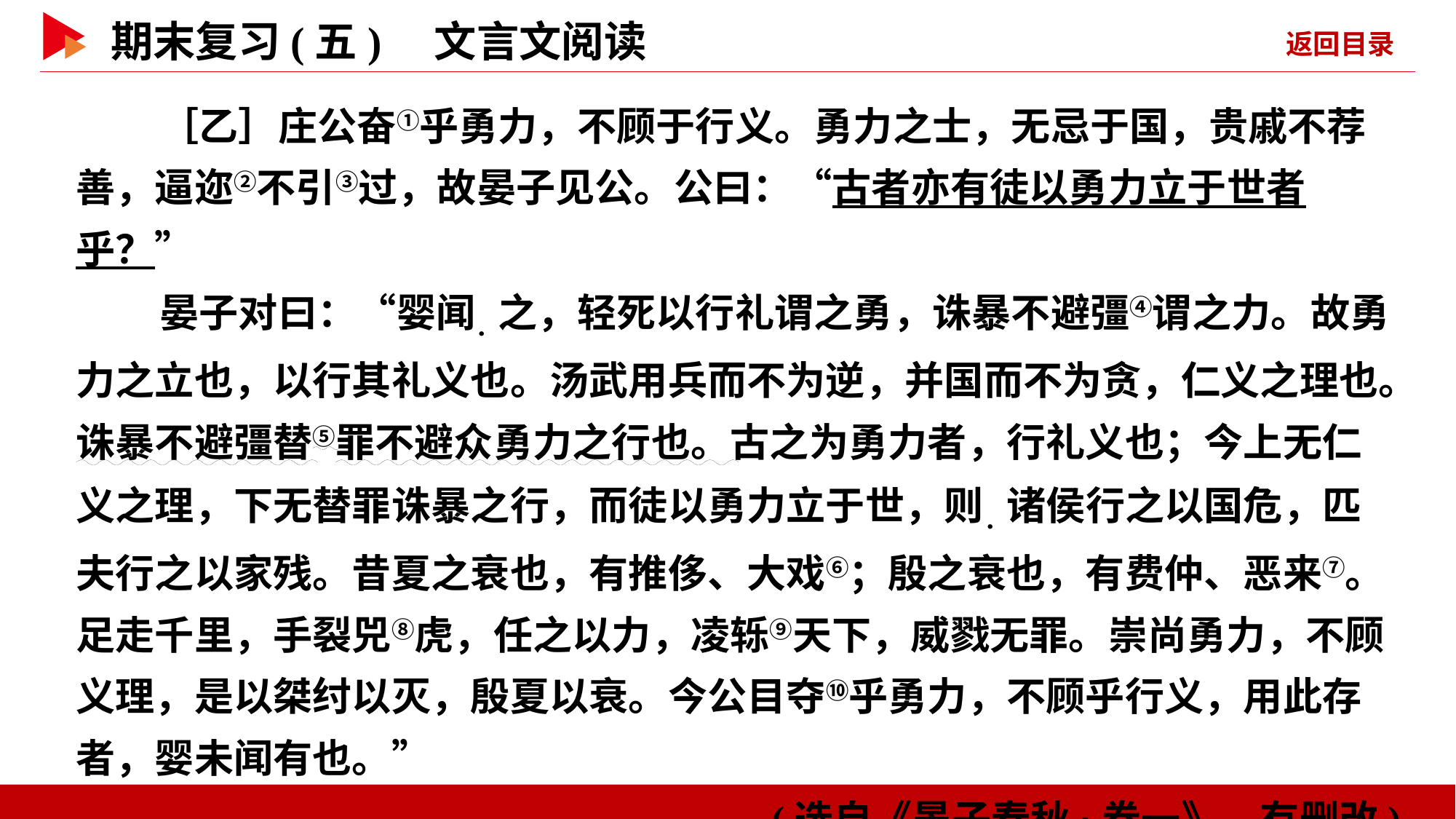

［乙］庄公奋①乎勇力，不顾于行义。勇力之士，无忌于国，贵戚不荐善，逼迩②不引③过，故晏子见公。公曰：“古者亦有徒以勇力立于世者乎？”
晏子对曰：“婴闻．之，轻死以行礼谓之勇，诛暴不避彊④谓之力。故勇力之立也，以行其礼义也。汤武用兵而不为逆，并国而不为贪，仁义之理也。诛暴不避彊替⑤罪不避众勇力之行也。古之为勇力者，行礼义也；今上无仁义之理，下无替罪诛暴之行，而徒以勇力立于世，则．诸侯行之以国危，匹夫行之以家残。昔夏之衰也，有推侈、大戏⑥；殷之衰也，有费仲、恶来⑦。足走千里，手裂兕⑧虎，任之以力，凌轹⑨天下，威戮无罪。崇尚勇力，不顾义理，是以桀纣以灭，殷夏以衰。今公目夺⑩乎勇力，不顾乎行义，用此存者，婴未闻有也。”
(选自《晏子春秋·卷一》，有删改)